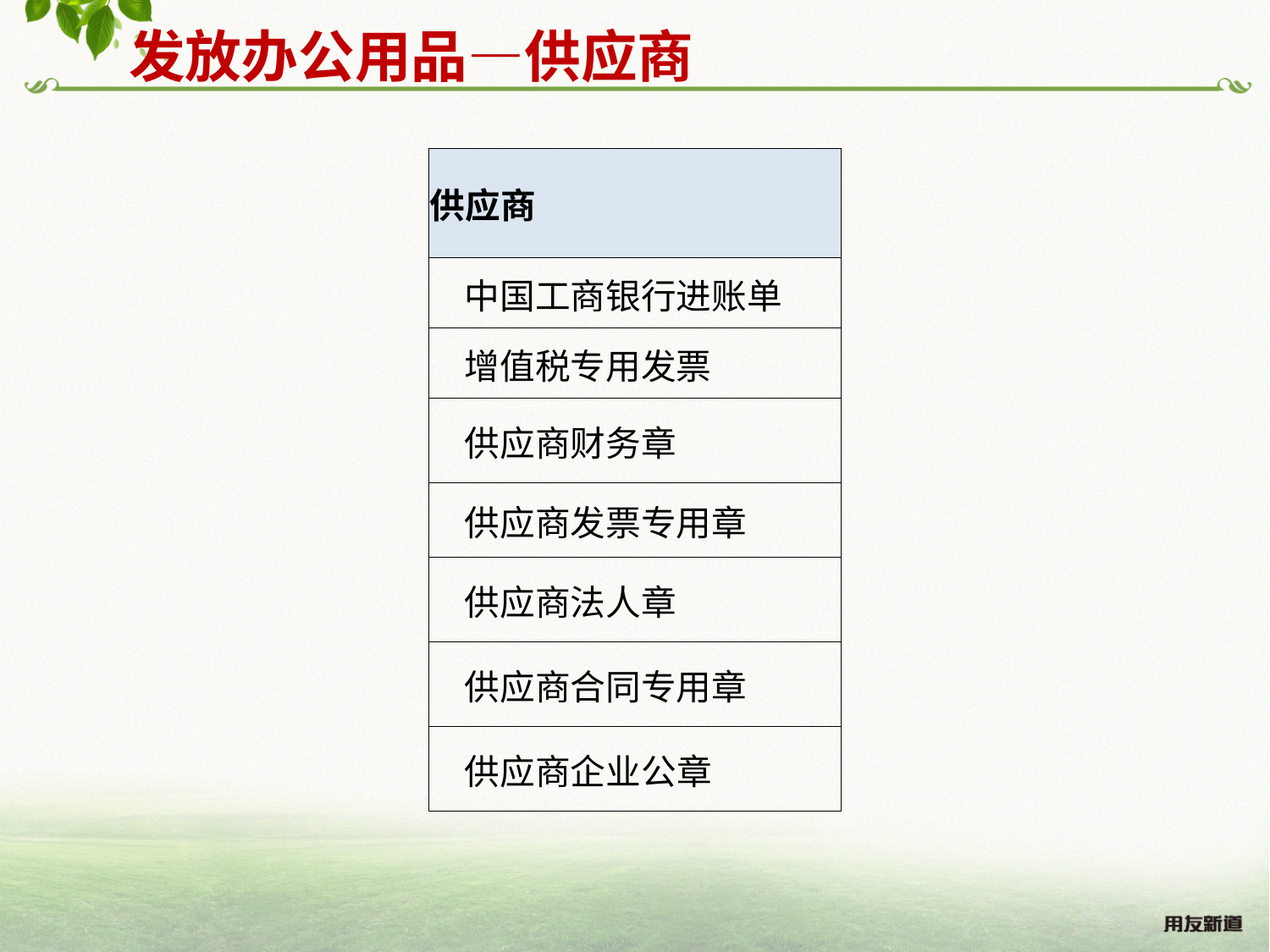

发放办公用品—供应商
| 供应商 |
| --- |
| 中国工商银行进账单 |
| 增值税专用发票 |
| 供应商财务章 |
| 供应商发票专用章 |
| 供应商法人章 |
| 供应商合同专用章 |
| 供应商企业公章 |